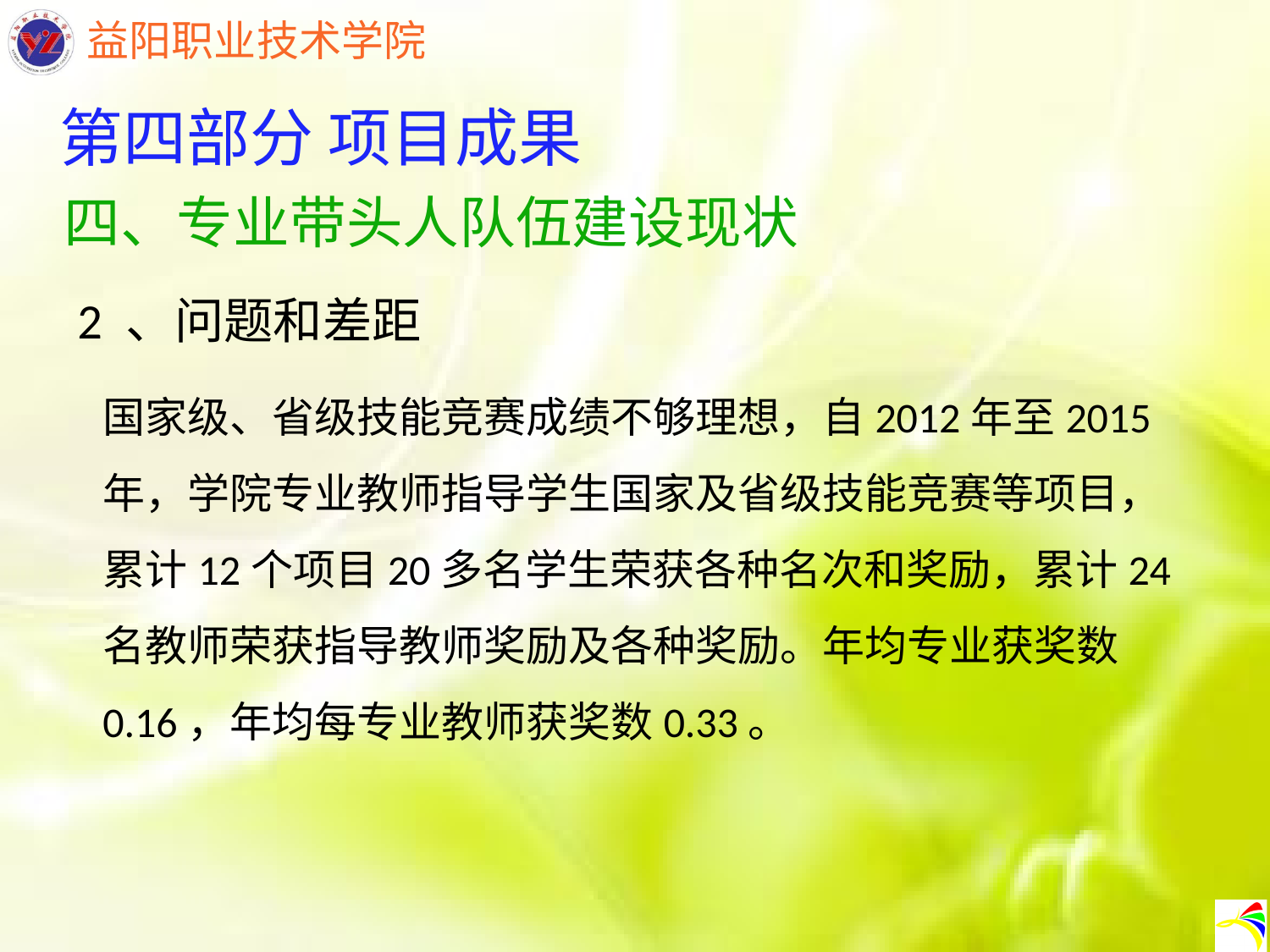

第四部分 项目成果
四、专业带头人队伍建设现状
2 、问题和差距
国家级、省级技能竞赛成绩不够理想，自2012年至2015年，学院专业教师指导学生国家及省级技能竞赛等项目，累计12个项目20多名学生荣获各种名次和奖励，累计24名教师荣获指导教师奖励及各种奖励。年均专业获奖数0.16，年均每专业教师获奖数0.33。